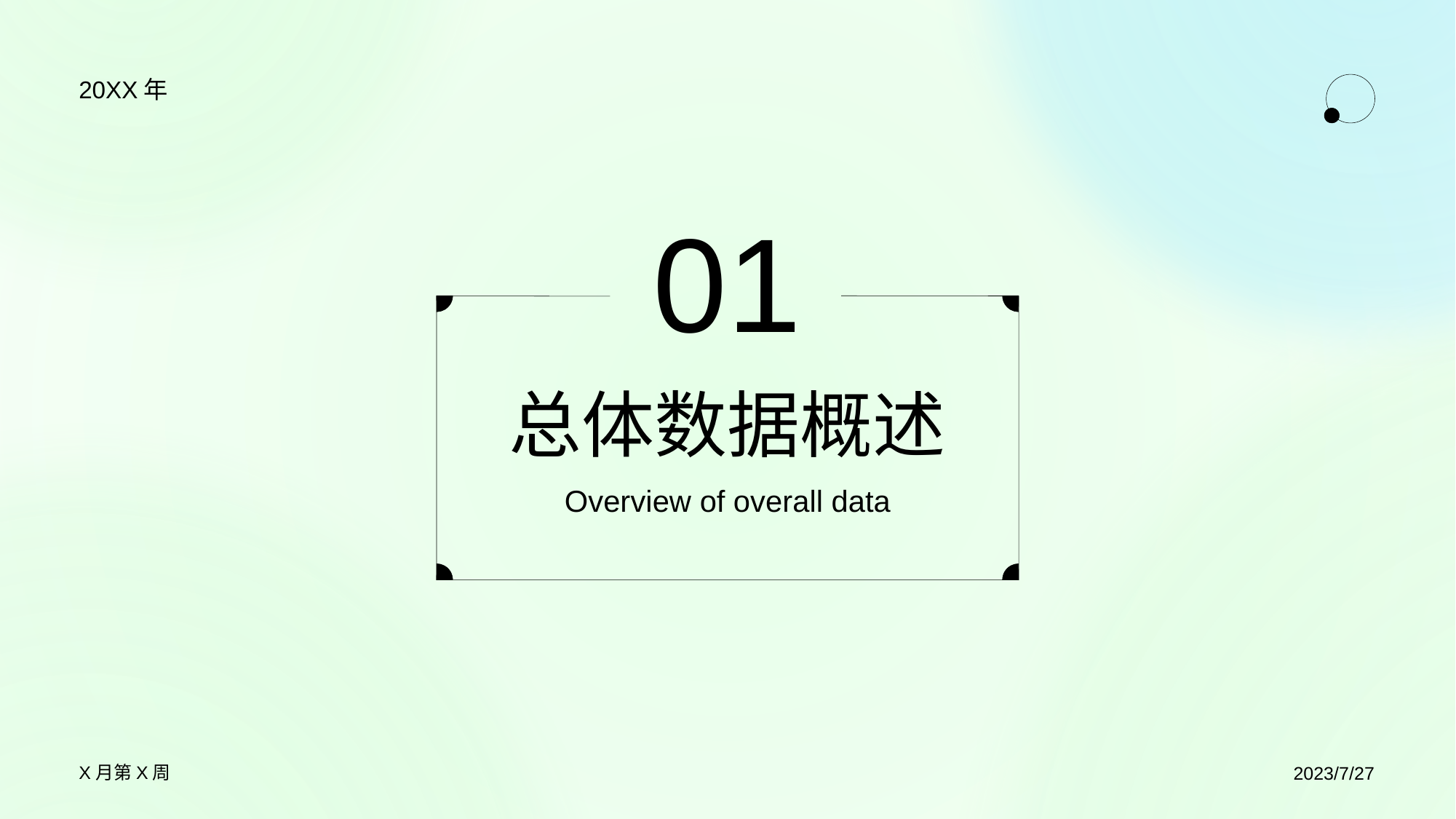

20XX年
01
# 总体数据概述
Overview of overall data
2023/7/27
X月第X周